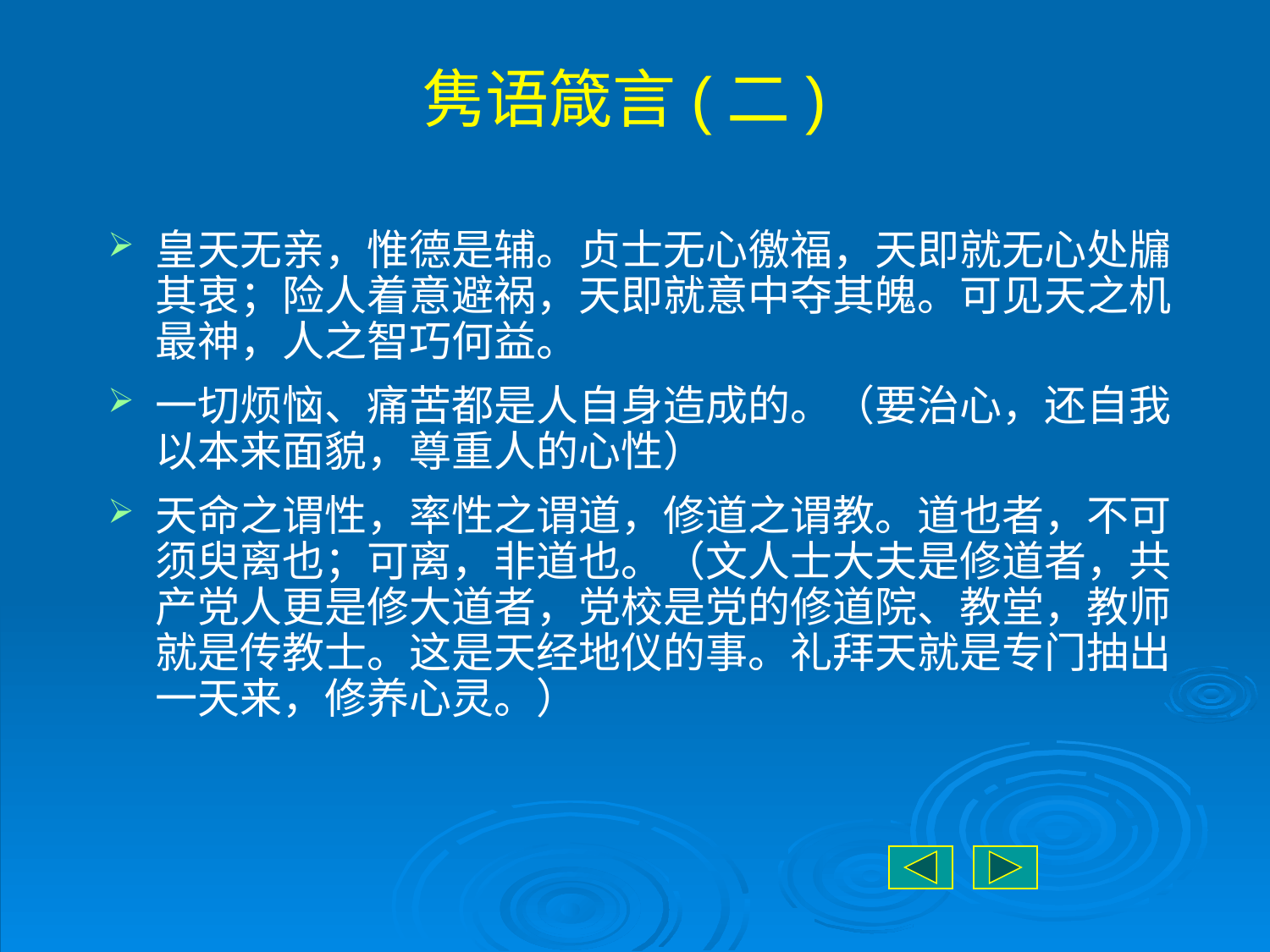

隽语箴言(二)
皇天无亲，惟德是辅。贞士无心徼福，天即就无心处牖其衷；险人着意避祸，天即就意中夺其魄。可见天之机最神，人之智巧何益。
一切烦恼、痛苦都是人自身造成的。（要治心，还自我以本来面貌，尊重人的心性）
天命之谓性，率性之谓道，修道之谓教。道也者，不可须臾离也；可离，非道也。（文人士大夫是修道者，共产党人更是修大道者，党校是党的修道院、教堂，教师就是传教士。这是天经地仪的事。礼拜天就是专门抽出一天来，修养心灵。）